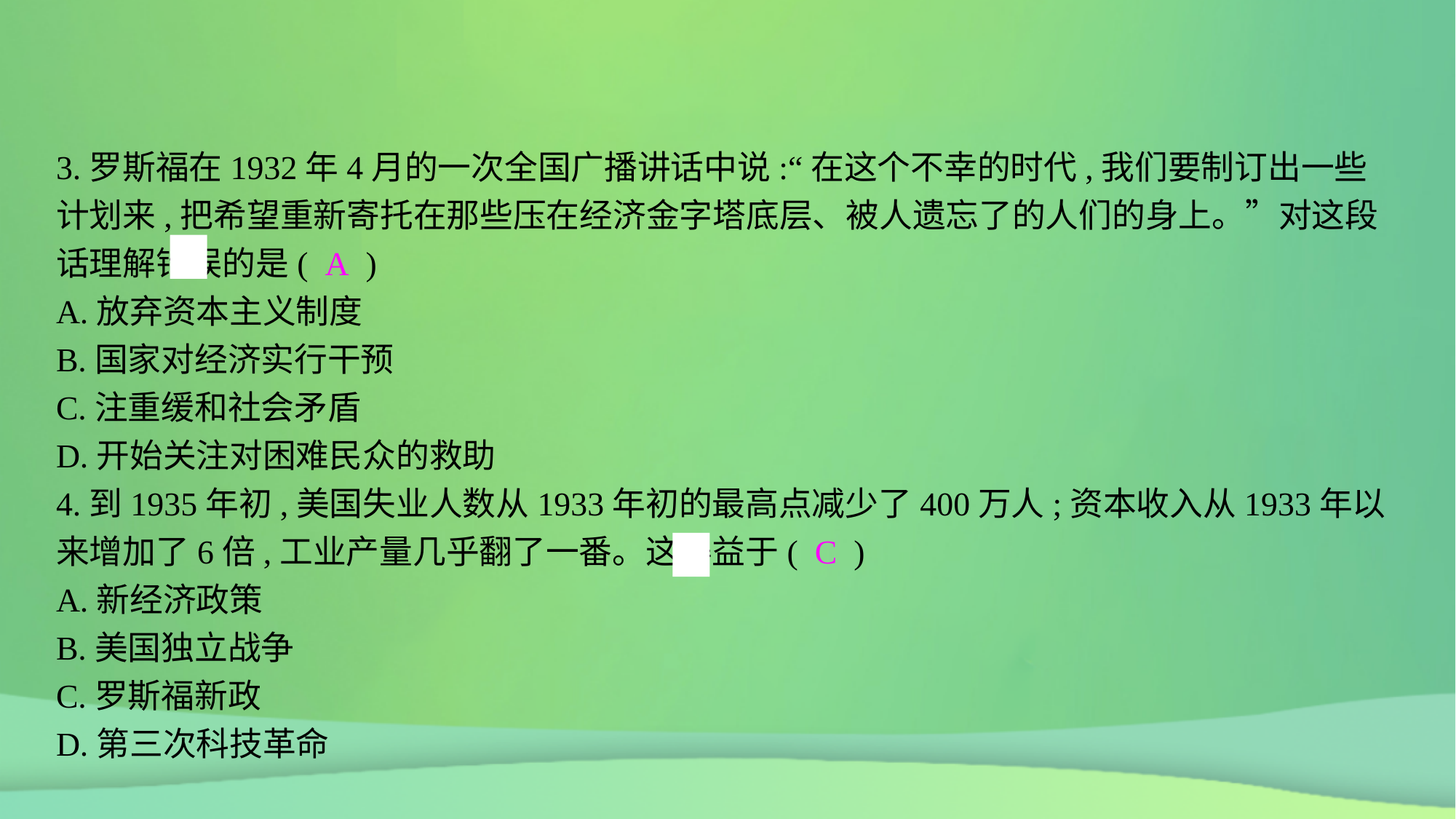

3.罗斯福在1932年4月的一次全国广播讲话中说:“在这个不幸的时代,我们要制订出一些计划来,把希望重新寄托在那些压在经济金字塔底层、被人遗忘了的人们的身上。”对这段话理解错误的是(  A  )
A.放弃资本主义制度
B.国家对经济实行干预
C.注重缓和社会矛盾
D.开始关注对困难民众的救助
4.到1935年初,美国失业人数从1933年初的最高点减少了400万人;资本收入从1933年以来增加了6倍,工业产量几乎翻了一番。这得益于(  C  )
A.新经济政策
B.美国独立战争
C.罗斯福新政
D.第三次科技革命